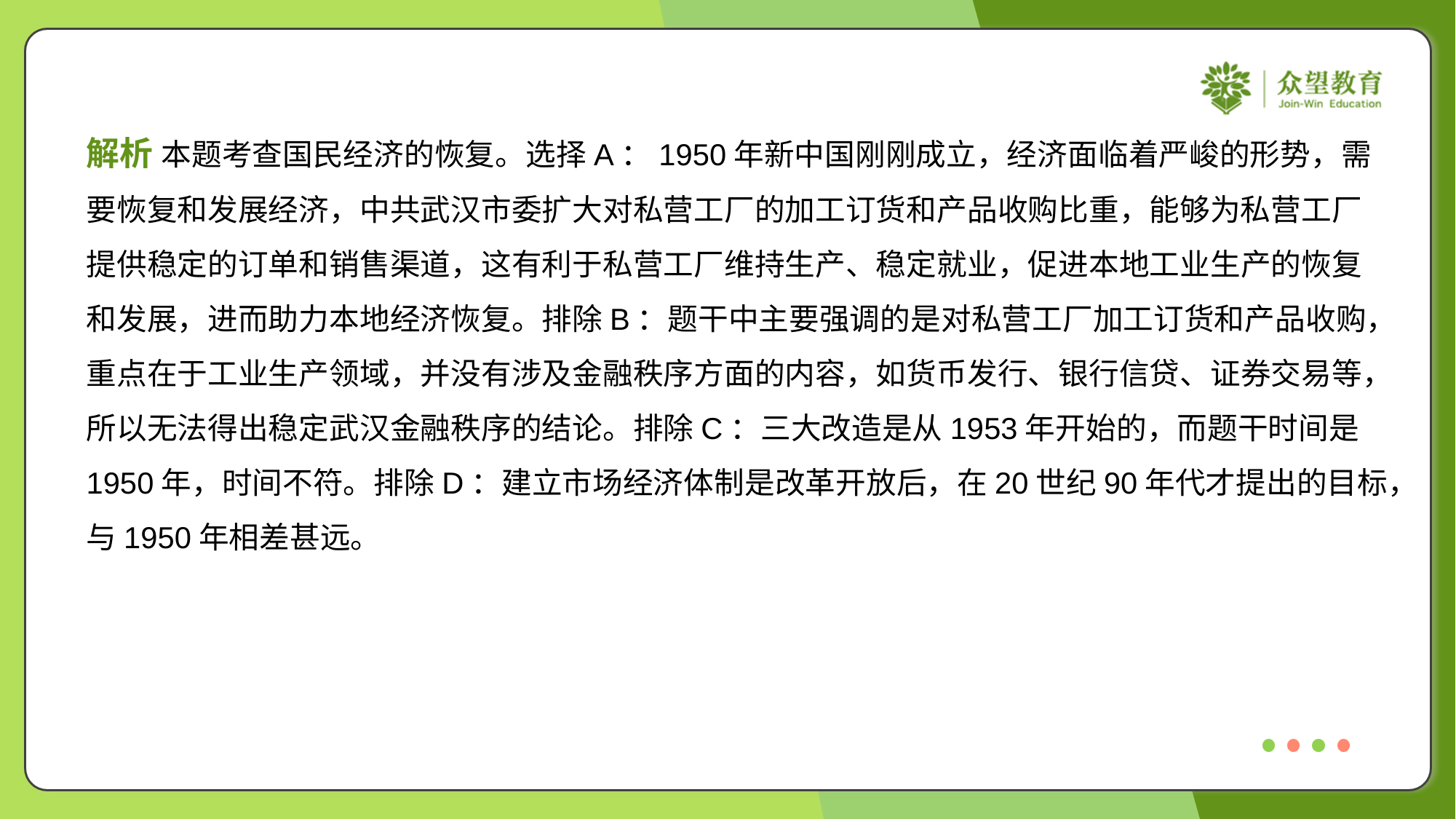

解析 本题考查国民经济的恢复。选择A：1950年新中国刚刚成立，经济面临着严峻的形势，需
要恢复和发展经济，中共武汉市委扩大对私营工厂的加工订货和产品收购比重，能够为私营工厂
提供稳定的订单和销售渠道，这有利于私营工厂维持生产、稳定就业，促进本地工业生产的恢复
和发展，进而助力本地经济恢复。排除B：题干中主要强调的是对私营工厂加工订货和产品收购，
重点在于工业生产领域，并没有涉及金融秩序方面的内容，如货币发行、银行信贷、证券交易等，
所以无法得出稳定武汉金融秩序的结论。排除C：三大改造是从1953年开始的，而题干时间是
1950年，时间不符。排除D：建立市场经济体制是改革开放后，在20世纪90年代才提出的目标，
与1950年相差甚远。